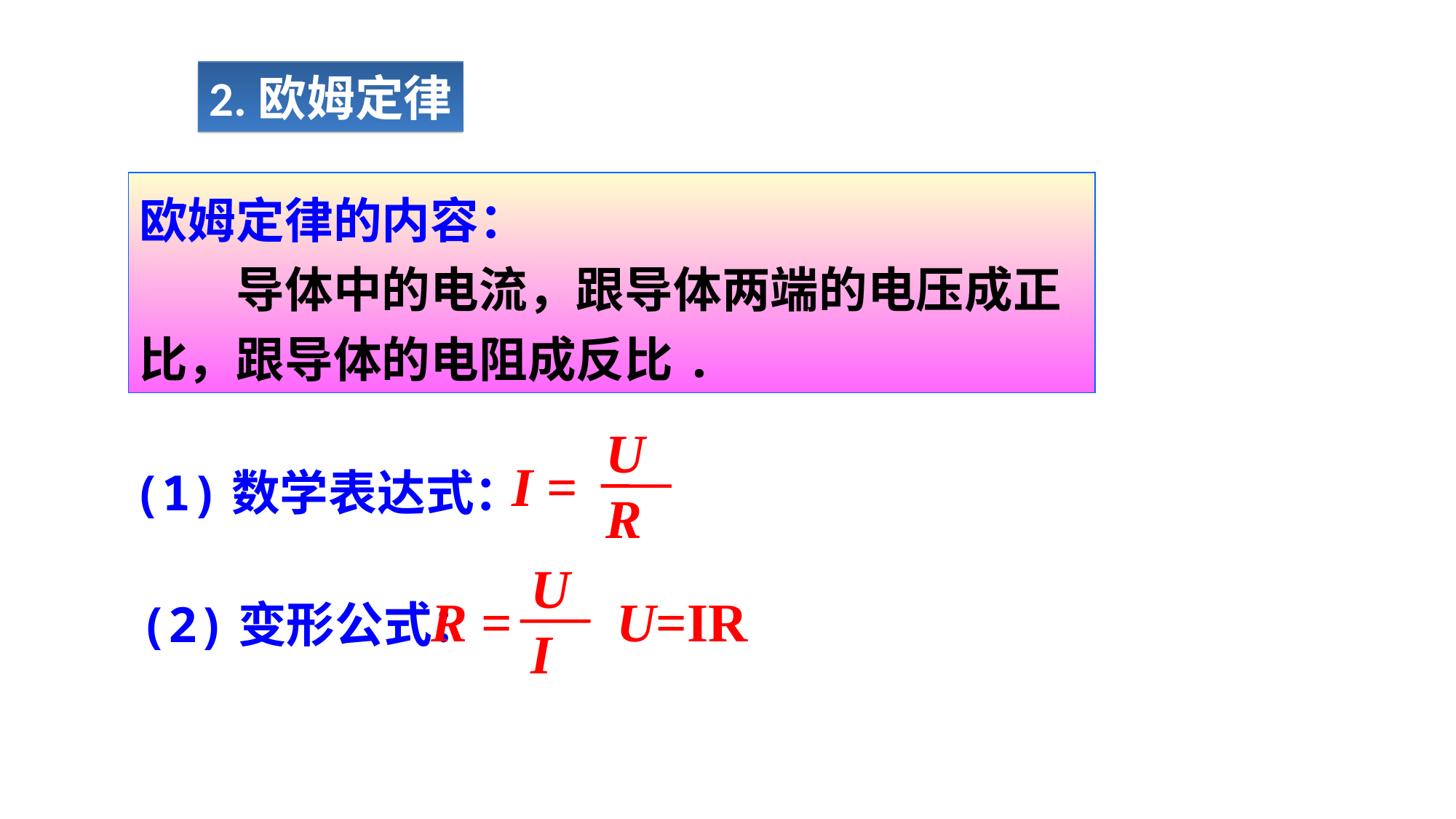

2.欧姆定律
欧姆定律的内容：
　　导体中的电流，跟导体两端的电压成正比，跟导体的电阻成反比.
U
R
I =

(1)数学表达式：
U
I
R =

U=IR
(2)变形公式：